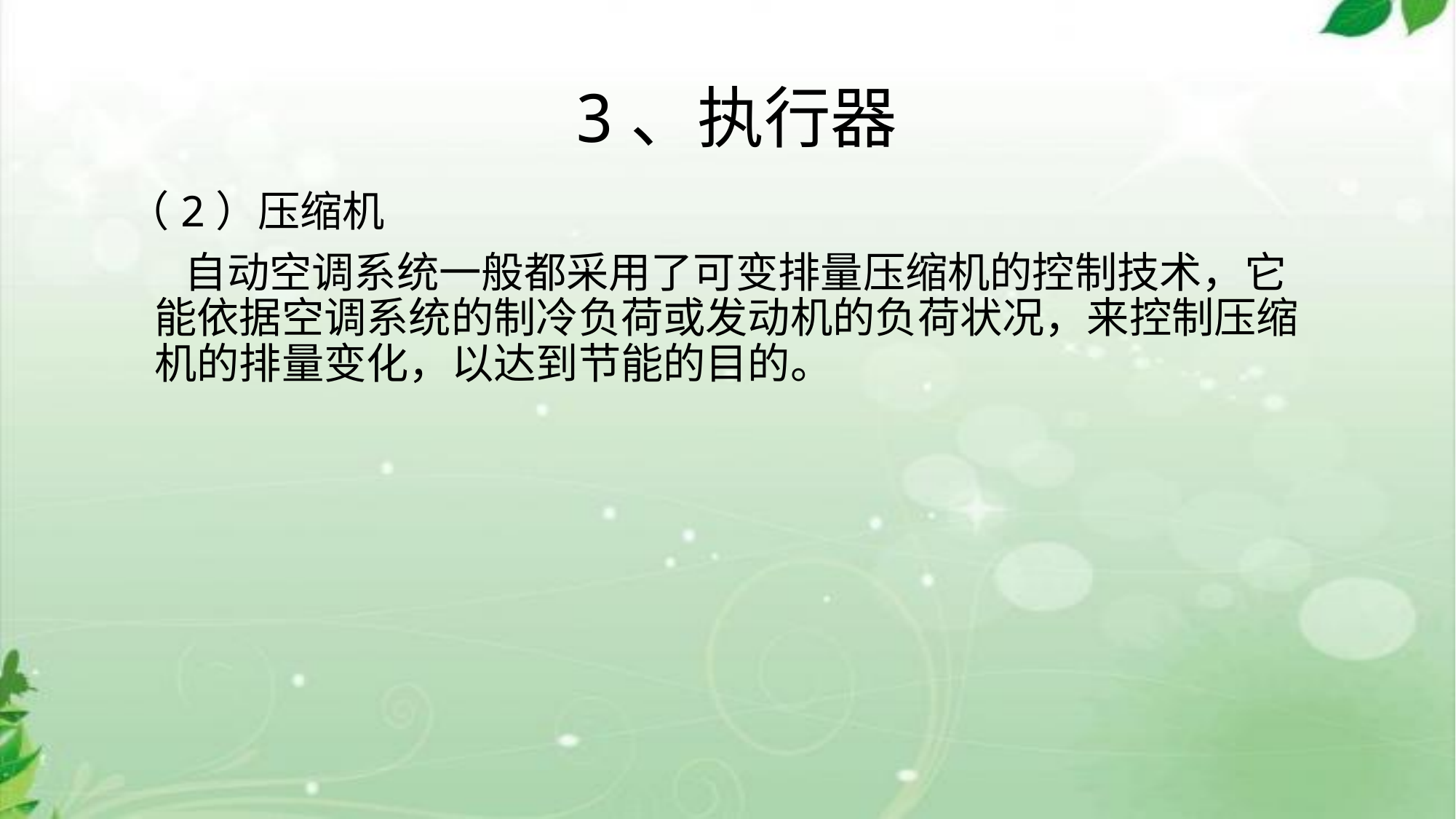

# 3、执行器
（2）压缩机
     自动空调系统一般都采用了可变排量压缩机的控制技术，它能依据空调系统的制冷负荷或发动机的负荷状况，来控制压缩机的排量变化，以达到节能的目的。